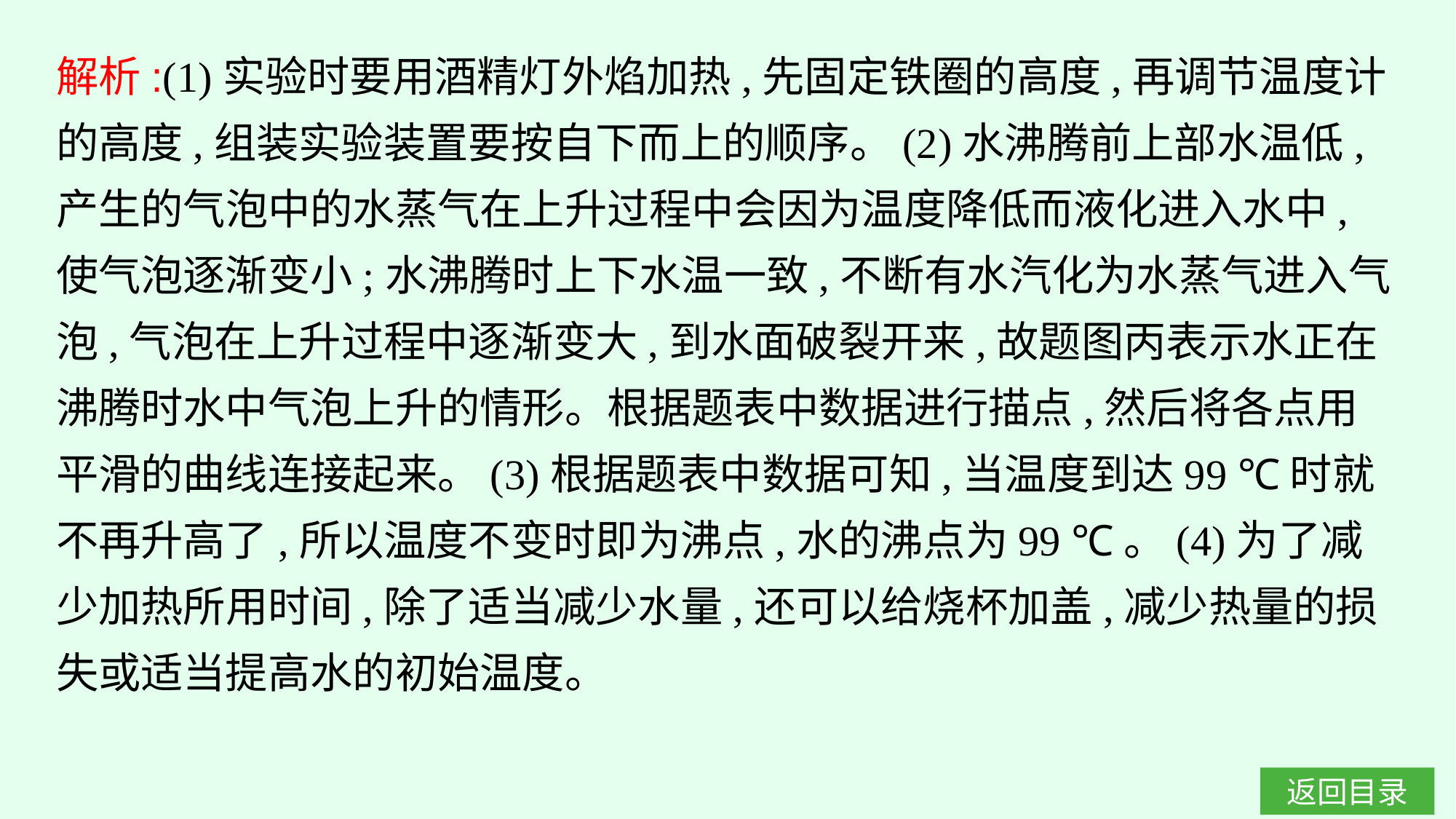

解析:(1)实验时要用酒精灯外焰加热,先固定铁圈的高度,再调节温度计的高度,组装实验装置要按自下而上的顺序。(2)水沸腾前上部水温低,产生的气泡中的水蒸气在上升过程中会因为温度降低而液化进入水中,使气泡逐渐变小;水沸腾时上下水温一致,不断有水汽化为水蒸气进入气泡,气泡在上升过程中逐渐变大,到水面破裂开来,故题图丙表示水正在沸腾时水中气泡上升的情形。根据题表中数据进行描点,然后将各点用平滑的曲线连接起来。(3)根据题表中数据可知,当温度到达99 ℃时就不再升高了,所以温度不变时即为沸点,水的沸点为99 ℃。(4)为了减少加热所用时间,除了适当减少水量,还可以给烧杯加盖,减少热量的损失或适当提高水的初始温度。